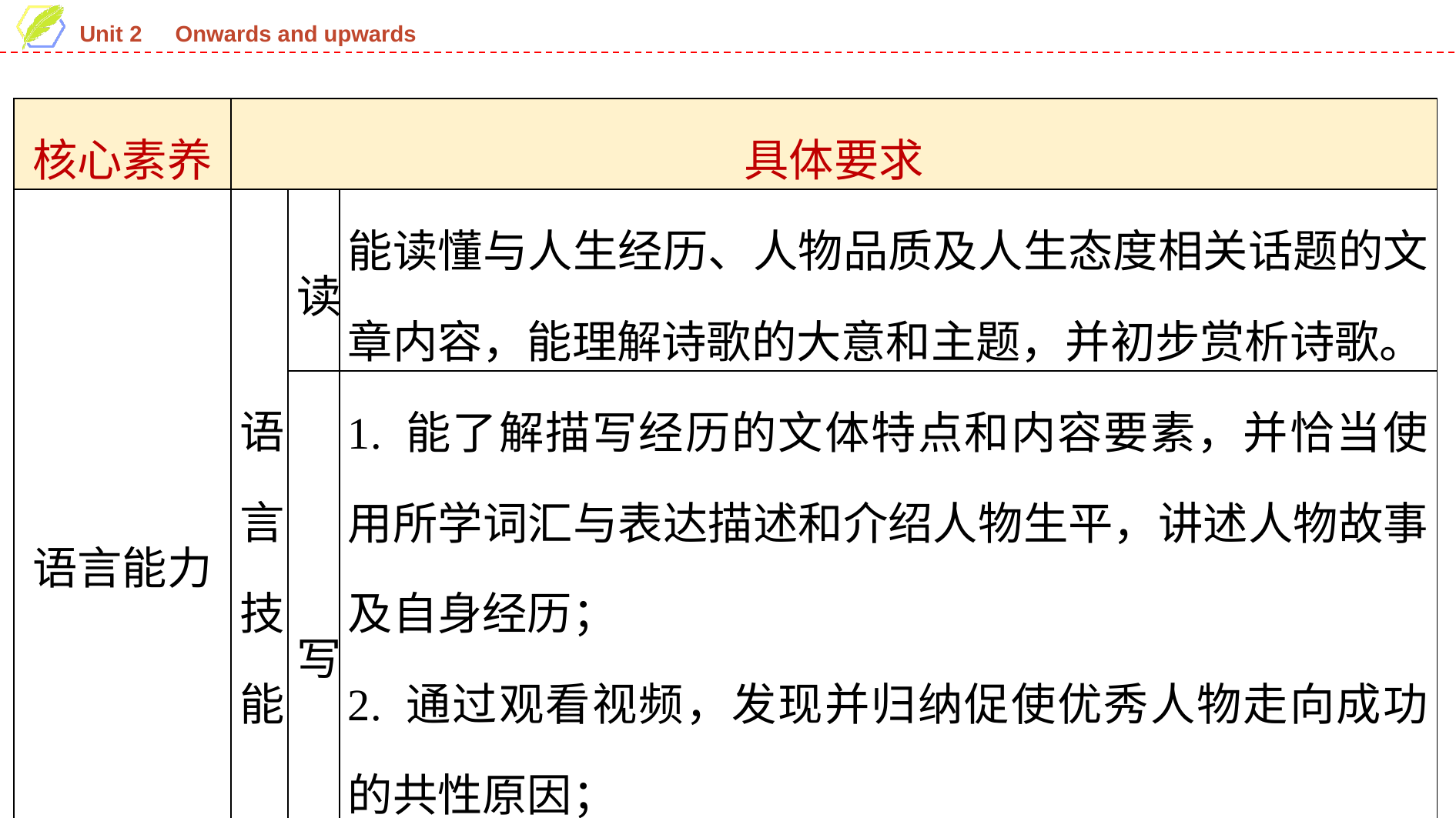

| 核心素养 | 具体要求 |  |  |
| --- | --- | --- | --- |
| 语言能力 | 语言 技能 | 读 | 能读懂与人生经历、人物品质及人生态度相关话题的文章内容，能理解诗歌的大意和主题，并初步赏析诗歌。 |
|  |  | 写 | 1. 能了解描写经历的文体特点和内容要素，并恰当使用所学词汇与表达描述和介绍人物生平，讲述人物故事及自身经历； 2. 通过观看视频，发现并归纳促使优秀人物走向成功的共性原因； 3. 能正确运用动名词和不定式描述人物的自身经历。 |